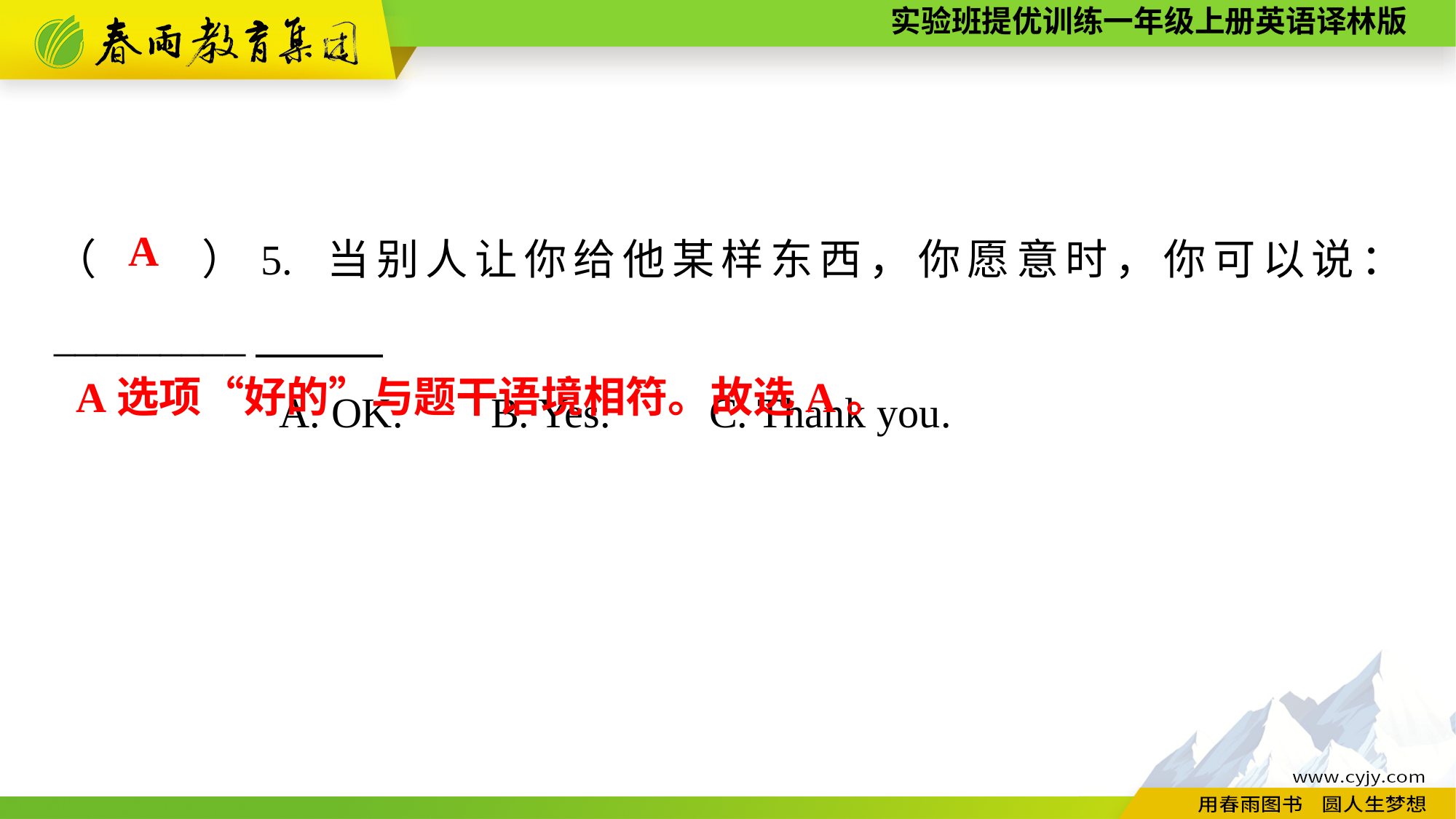

（　　）5. 当别人让你给他某样东西，你愿意时，你可以说： _________
A. OK.	B. Yes.	C. Thank you.
A
A选项“好的”与题干语境相符。故选A。